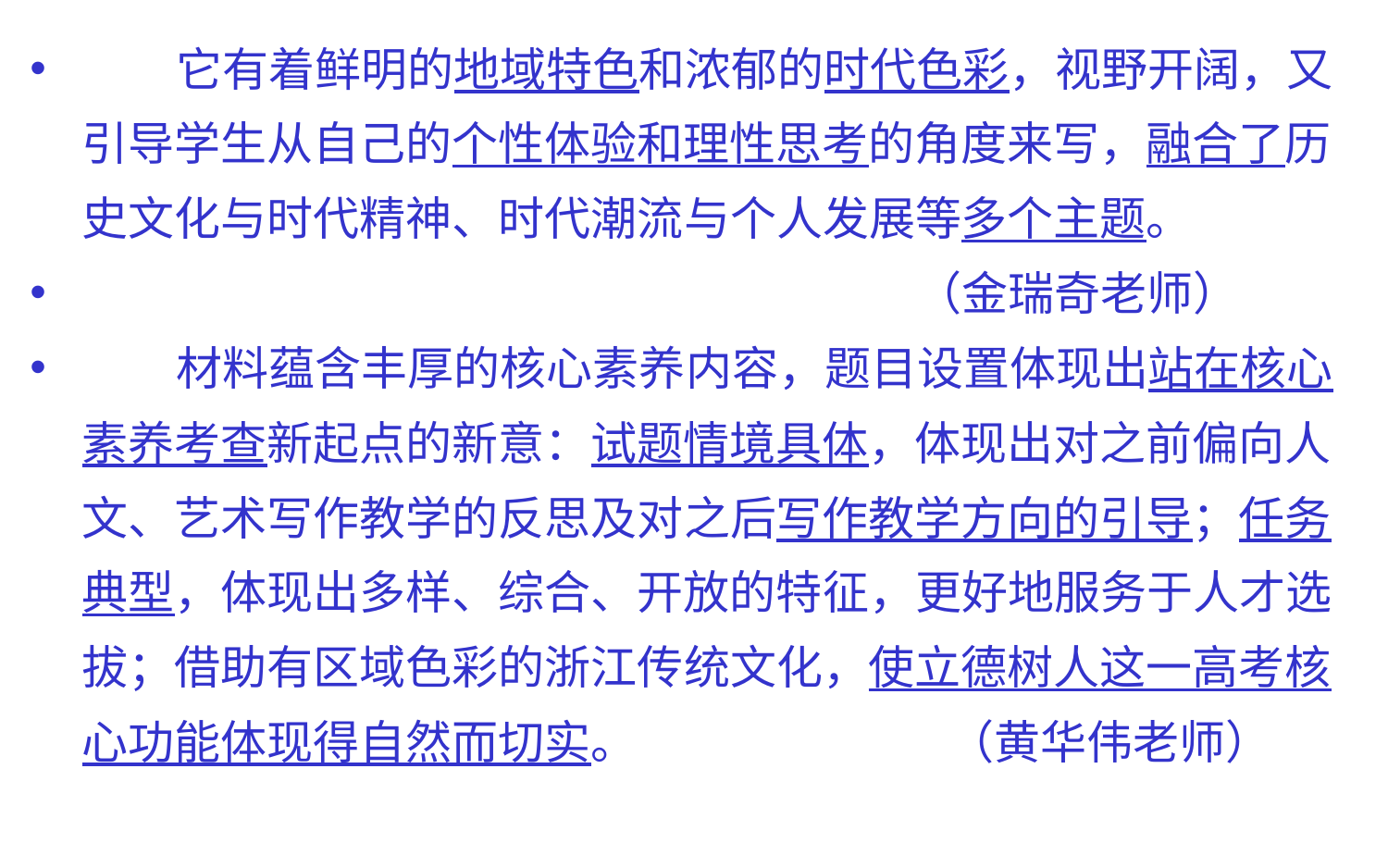

它有着鲜明的地域特色和浓郁的时代色彩，视野开阔，又引导学生从自己的个性体验和理性思考的角度来写，融合了历史文化与时代精神、时代潮流与个人发展等多个主题。
                                                                               （金瑞奇老师）
        材料蕴含丰厚的核心素养内容，题目设置体现出站在核心素养考查新起点的新意：试题情境具体，体现出对之前偏向人文、艺术写作教学的反思及对之后写作教学方向的引导；任务典型，体现出多样、综合、开放的特征，更好地服务于人才选拔；借助有区域色彩的浙江传统文化，使立德树人这一高考核心功能体现得自然而切实。                              （黄华伟老师）